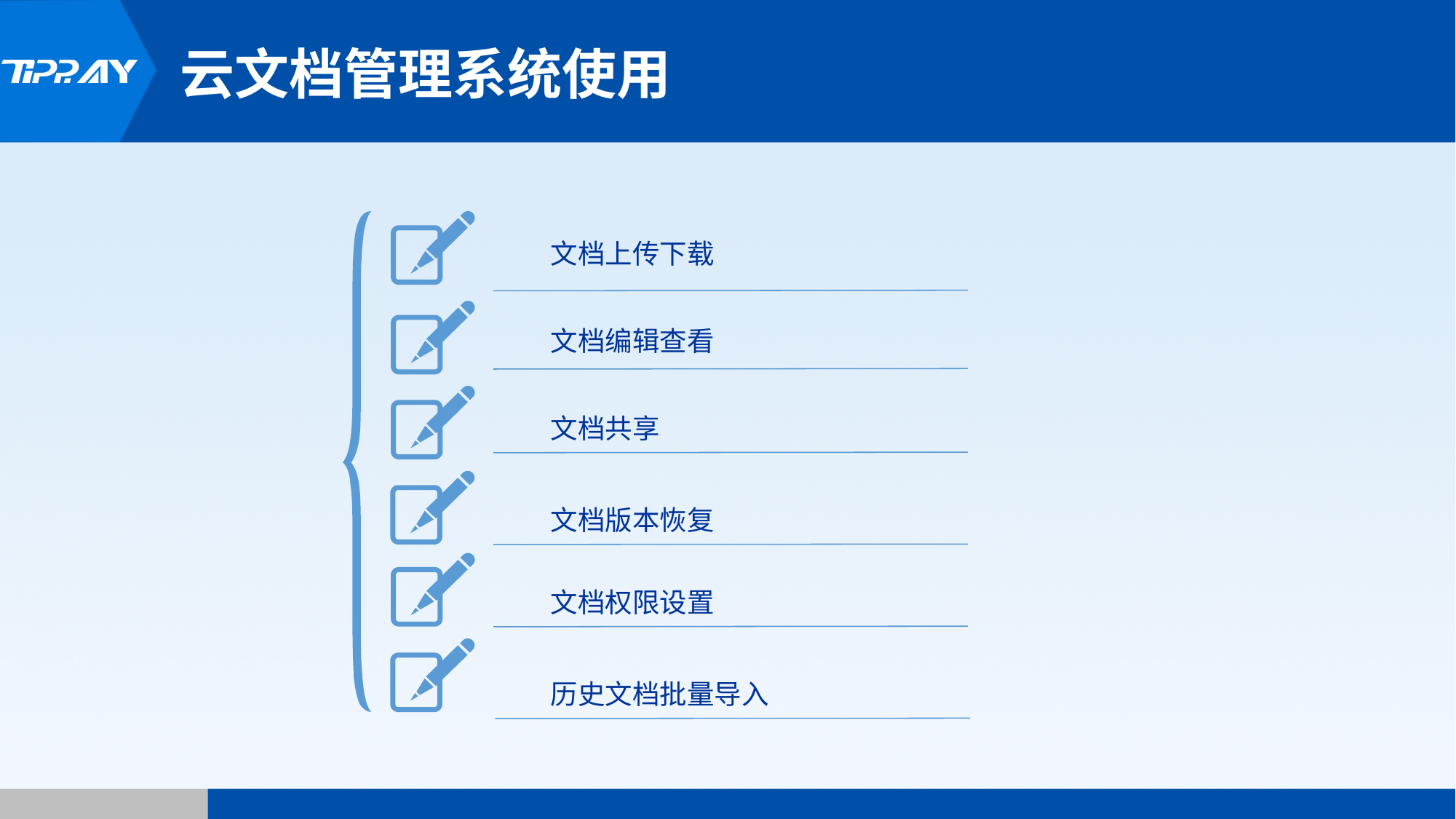

云文档管理系统使用

文档编辑查看

文档共享

文档版本恢复

文档权限设置

文档上传下载

历史文档批量导入